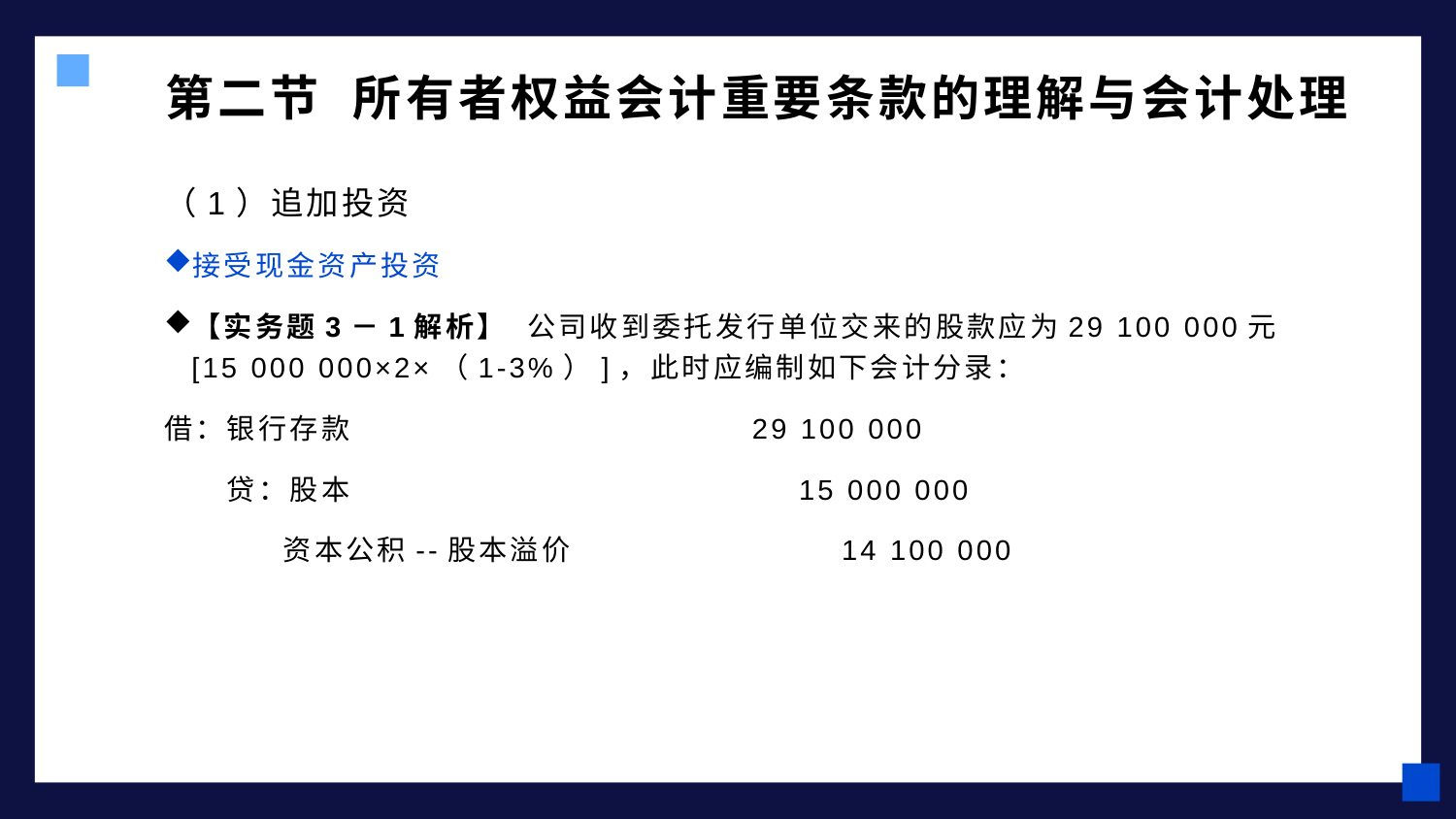

# 第二节  所有者权益会计重要条款的理解与会计处理
（1）追加投资
接受现金资产投资
【实务题3－1解析】  公司收到委托发行单位交来的股款应为29 100 000元[15 000 000×2×（1-3%）]，此时应编制如下会计分录：
借：银行存款                                          29 100 000
      贷：股本                                               15 000 000
            资本公积--股本溢价                            14 100 000